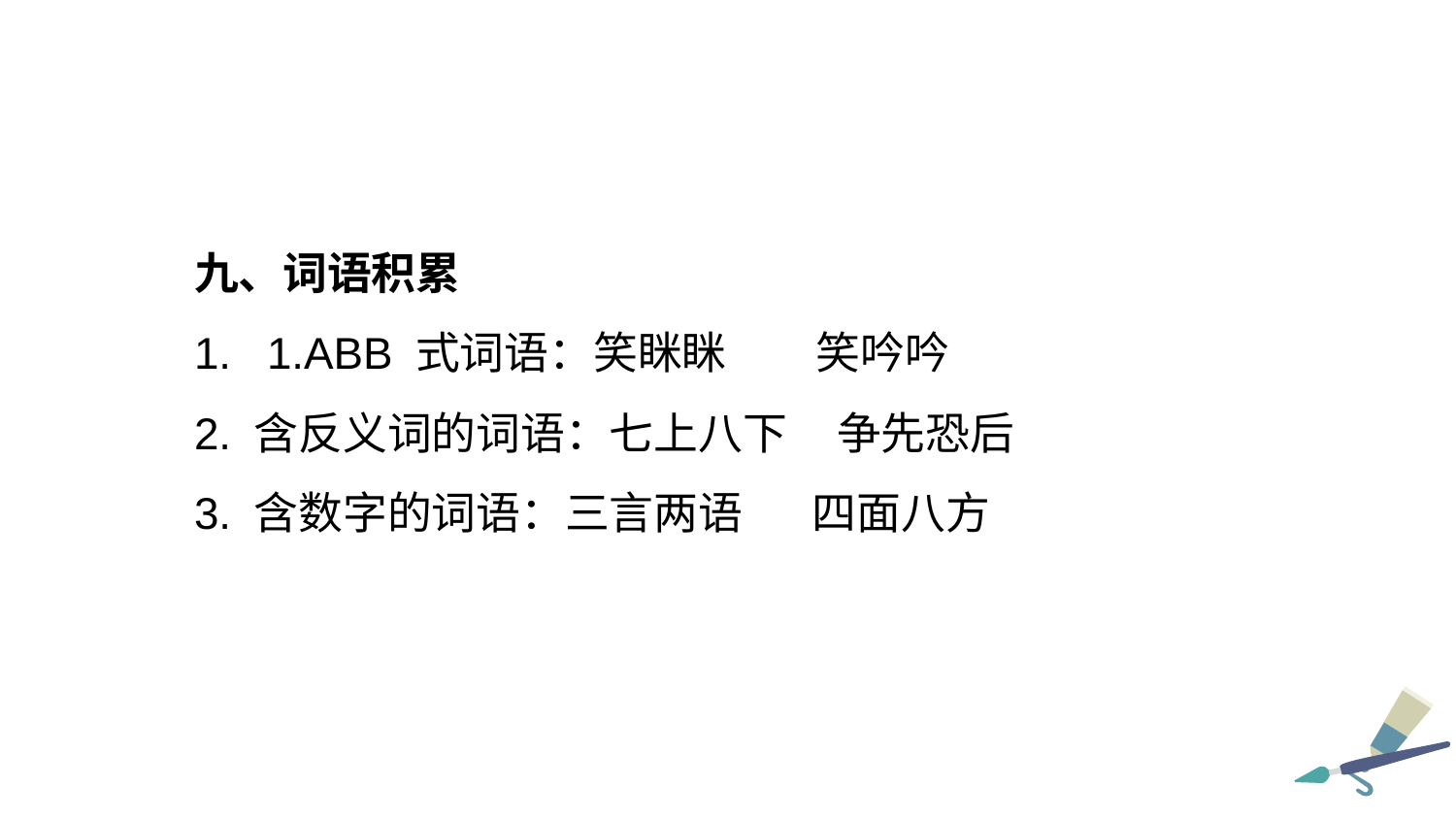

九、词语积累
1.ABB 式词语：笑眯眯         笑吟吟
2. 含反义词的词语：七上八下     争先恐后
3. 含数字的词语：三言两语       四面八方